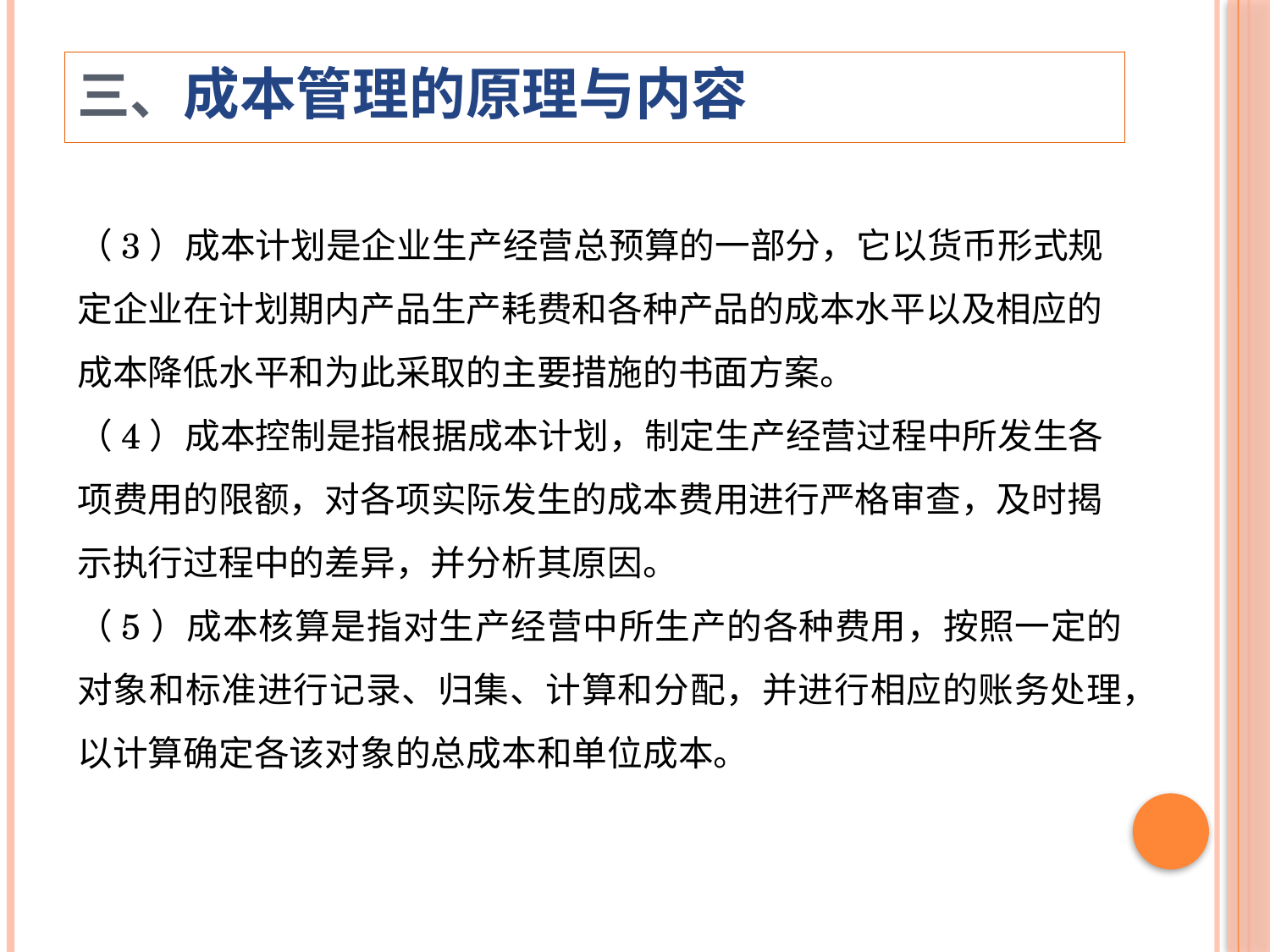

三、成本管理的原理与内容
（3）成本计划是企业生产经营总预算的一部分，它以货币形式规定企业在计划期内产品生产耗费和各种产品的成本水平以及相应的成本降低水平和为此采取的主要措施的书面方案。
（4）成本控制是指根据成本计划，制定生产经营过程中所发生各项费用的限额，对各项实际发生的成本费用进行严格审查，及时揭示执行过程中的差异，并分析其原因。
（5）成本核算是指对生产经营中所生产的各种费用，按照一定的对象和标准进行记录、归集、计算和分配，并进行相应的账务处理，以计算确定各该对象的总成本和单位成本。